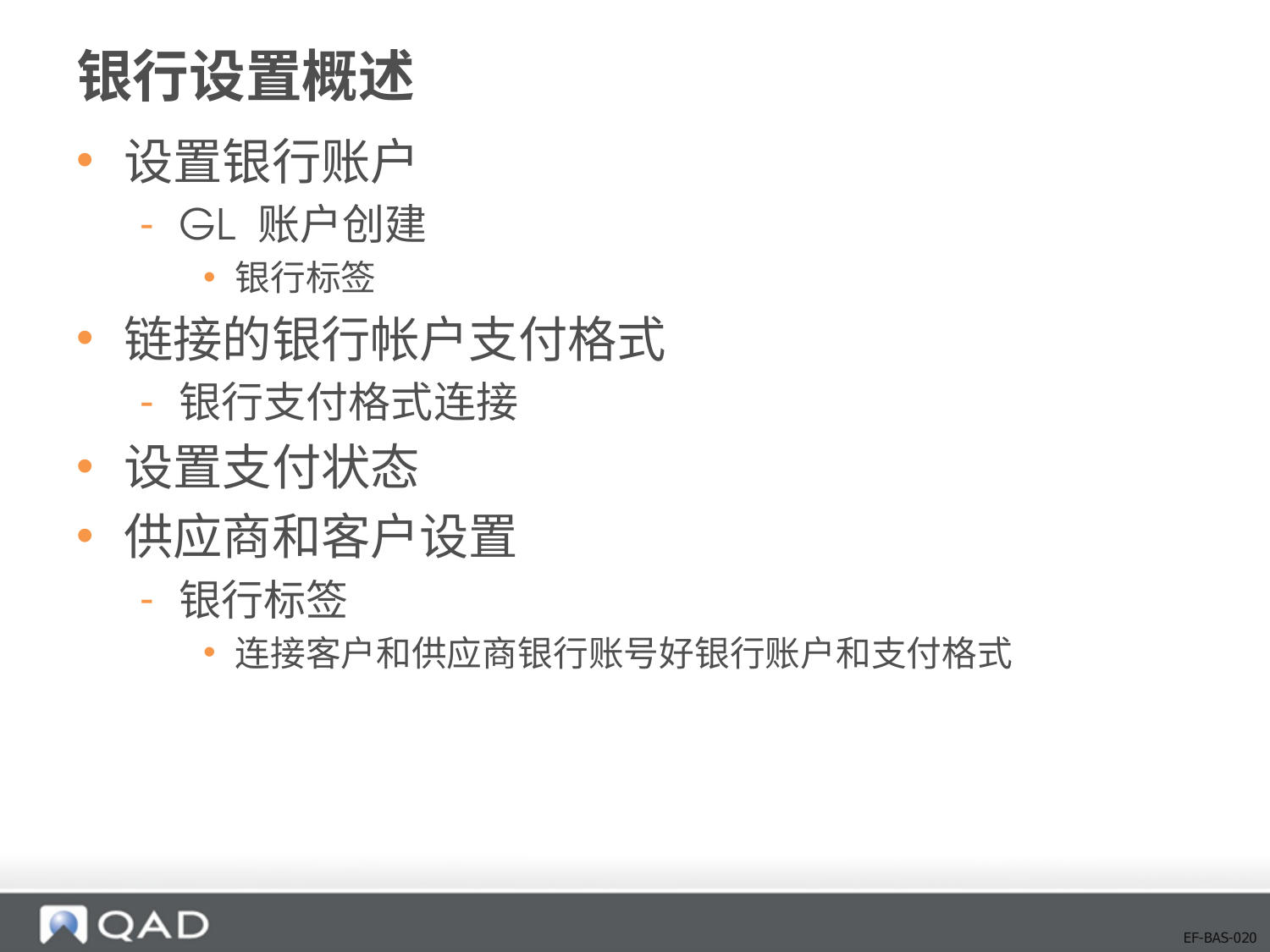

# 银行设置概述
设置银行账户
GL 账户创建
银行标签
链接的银行帐户支付格式
银行支付格式连接
设置支付状态
供应商和客户设置
银行标签
连接客户和供应商银行账号好银行账户和支付格式
EF-BAS-020